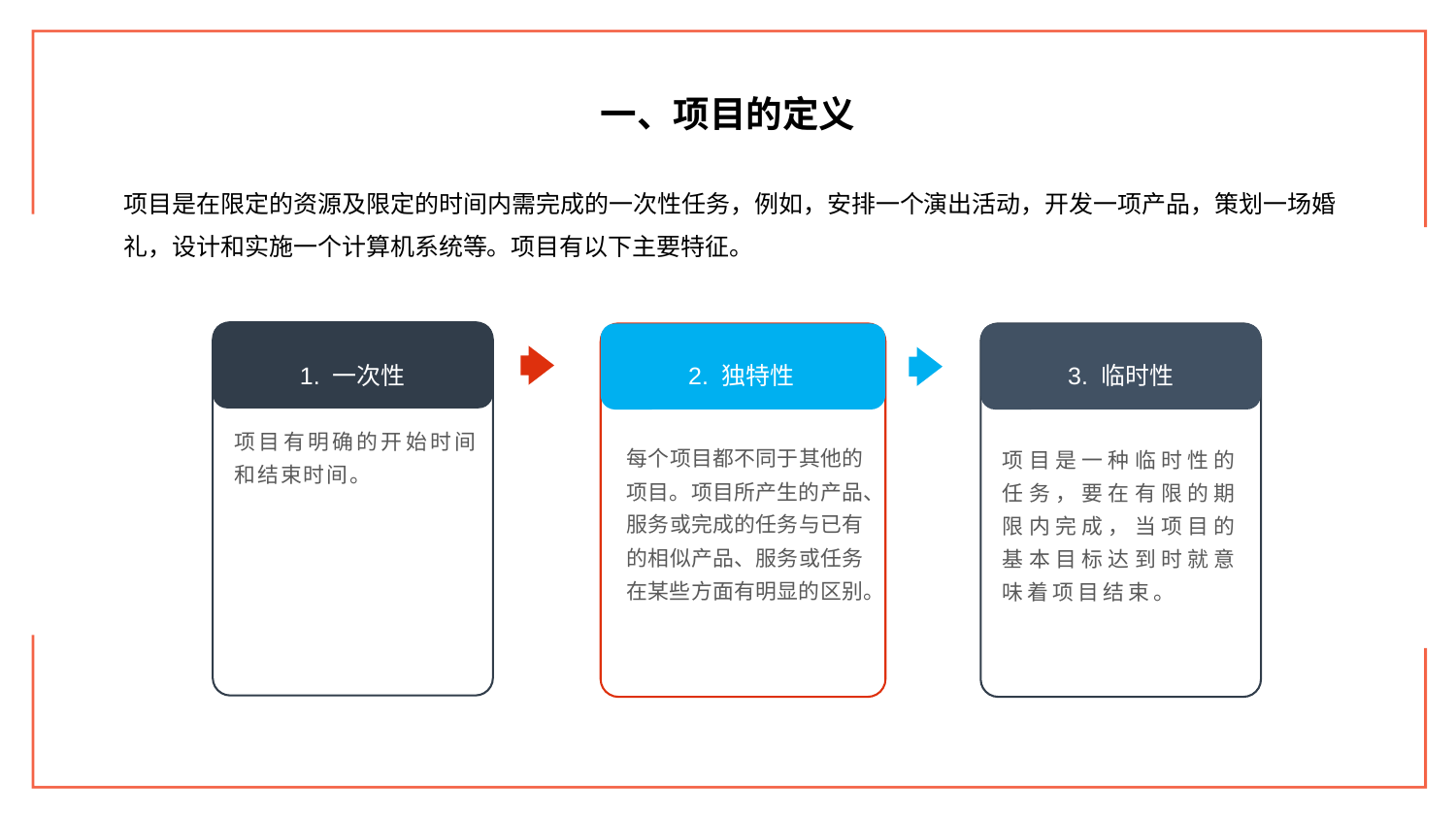

一、项目的定义
项目是在限定的资源及限定的时间内需完成的一次性任务，例如，安排一个演出活动，开发一项产品，策划一场婚礼，设计和实施一个计算机系统等。项目有以下主要特征。

1. 一次性

项目有明确的开始时间和结束时间。

2. 独特性

每个项目都不同于其他的项目。项目所产生的产品、服务或完成的任务与已有的相似产品、服务或任务在某些方面有明显的区别。

3. 临时性
项目是一种临时性的任务，要在有限的期限内完成，当项目的基本目标达到时就意味着项目结束。